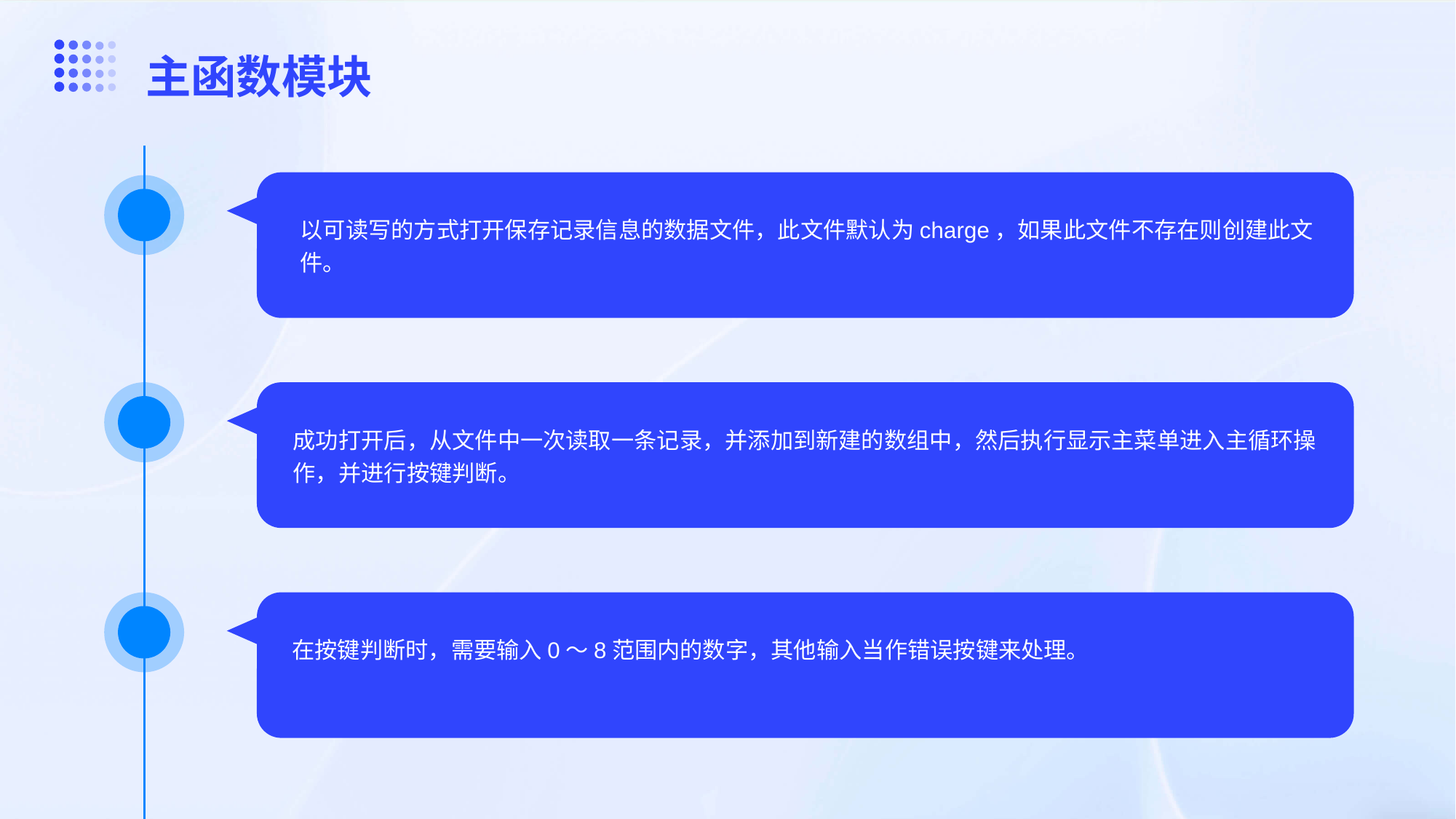

主函数模块

以可读写的方式打开保存记录信息的数据文件，此文件默认为charge，如果此文件不存在则创建此文件。

成功打开后，从文件中一次读取一条记录，并添加到新建的数组中，然后执行显示主菜单进入主循环操作，并进行按键判断。

在按键判断时，需要输入0～8范围内的数字，其他输入当作错误按键来处理。